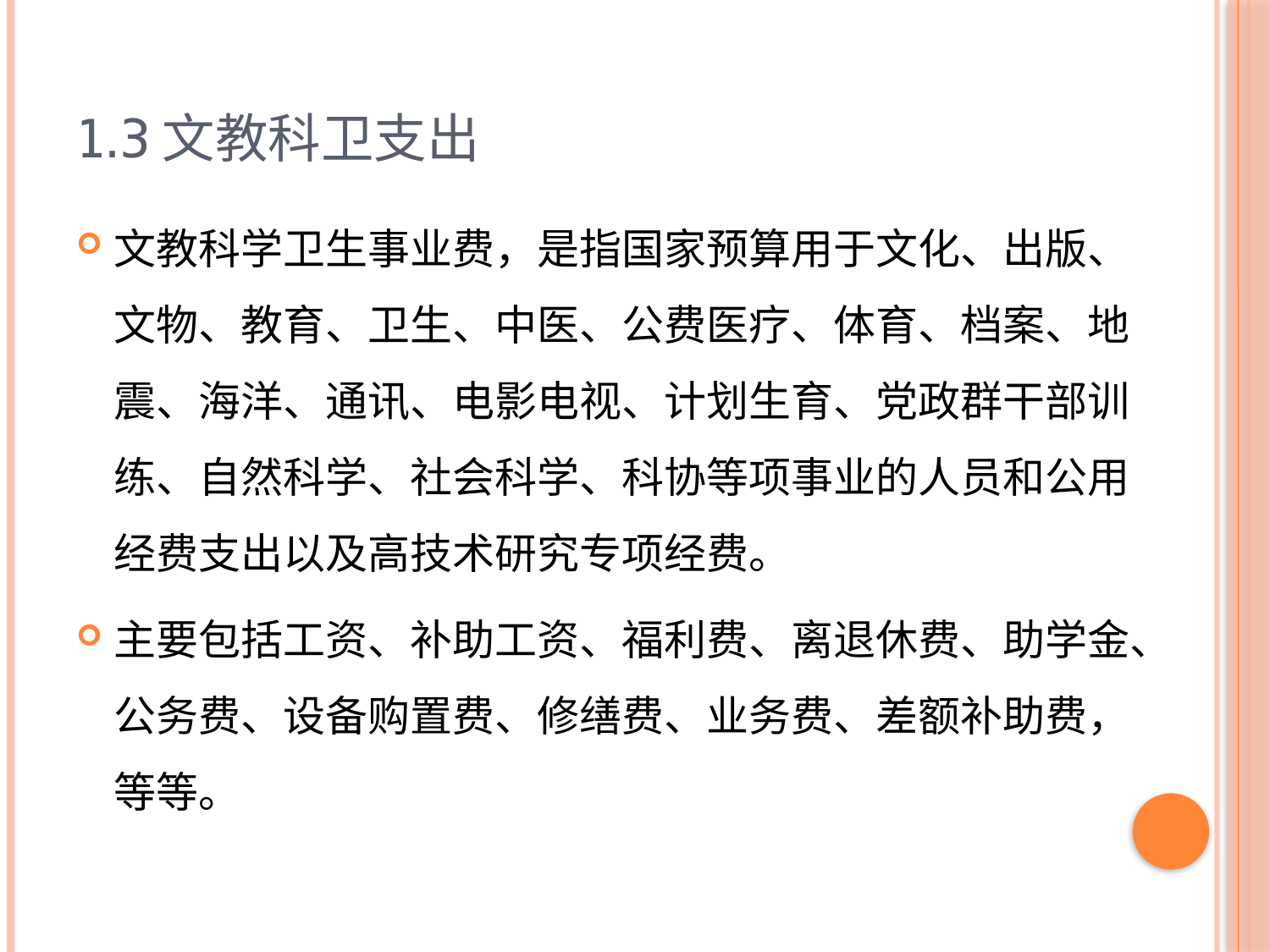

# 1.3文教科卫支出
文教科学卫生事业费，是指国家预算用于文化、出版、文物、教育、卫生、中医、公费医疗、体育、档案、地震、海洋、通讯、电影电视、计划生育、党政群干部训练、自然科学、社会科学、科协等项事业的人员和公用经费支出以及高技术研究专项经费。
主要包括工资、补助工资、福利费、离退休费、助学金、公务费、设备购置费、修缮费、业务费、差额补助费，等等。